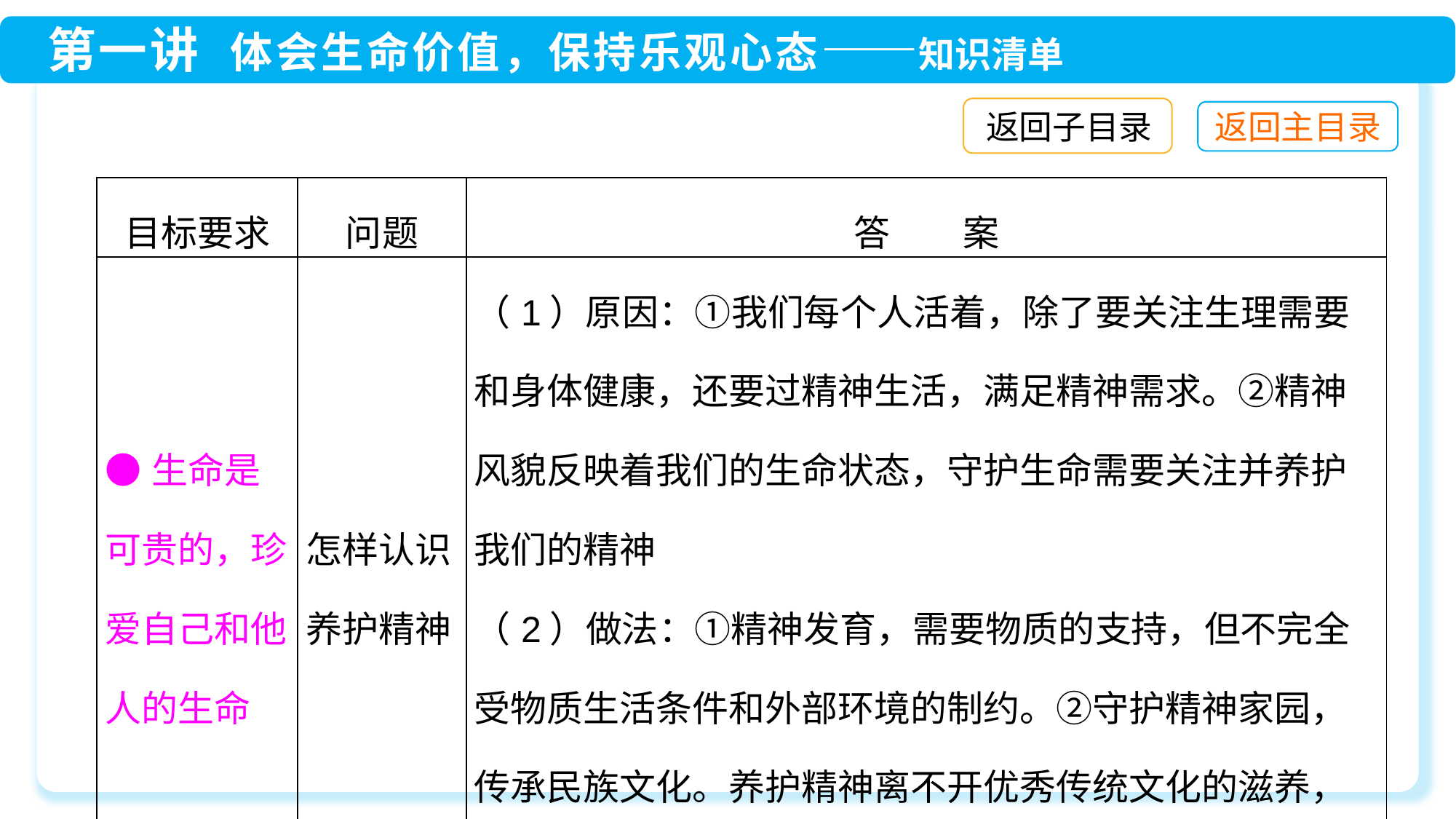

返回子目录
| 目标要求 | 问题 | 答　　案 |
| --- | --- | --- |
| ●生命是可贵的，珍爱自己和他人的生命 | 怎样认识养护精神 | （1）原因：①我们每个人活着，除了要关注生理需要和身体健康，还要过精神生活，满足精神需求。②精神风貌反映着我们的生命状态，守护生命需要关注并养护我们的精神 （2）做法：①精神发育，需要物质的支持，但不完全受物质生活条件和外部环境的制约。②守护精神家园，传承民族文化。养护精神离不开优秀传统文化的滋养，也需要在个人精神世界的充盈中发扬民族精神 |